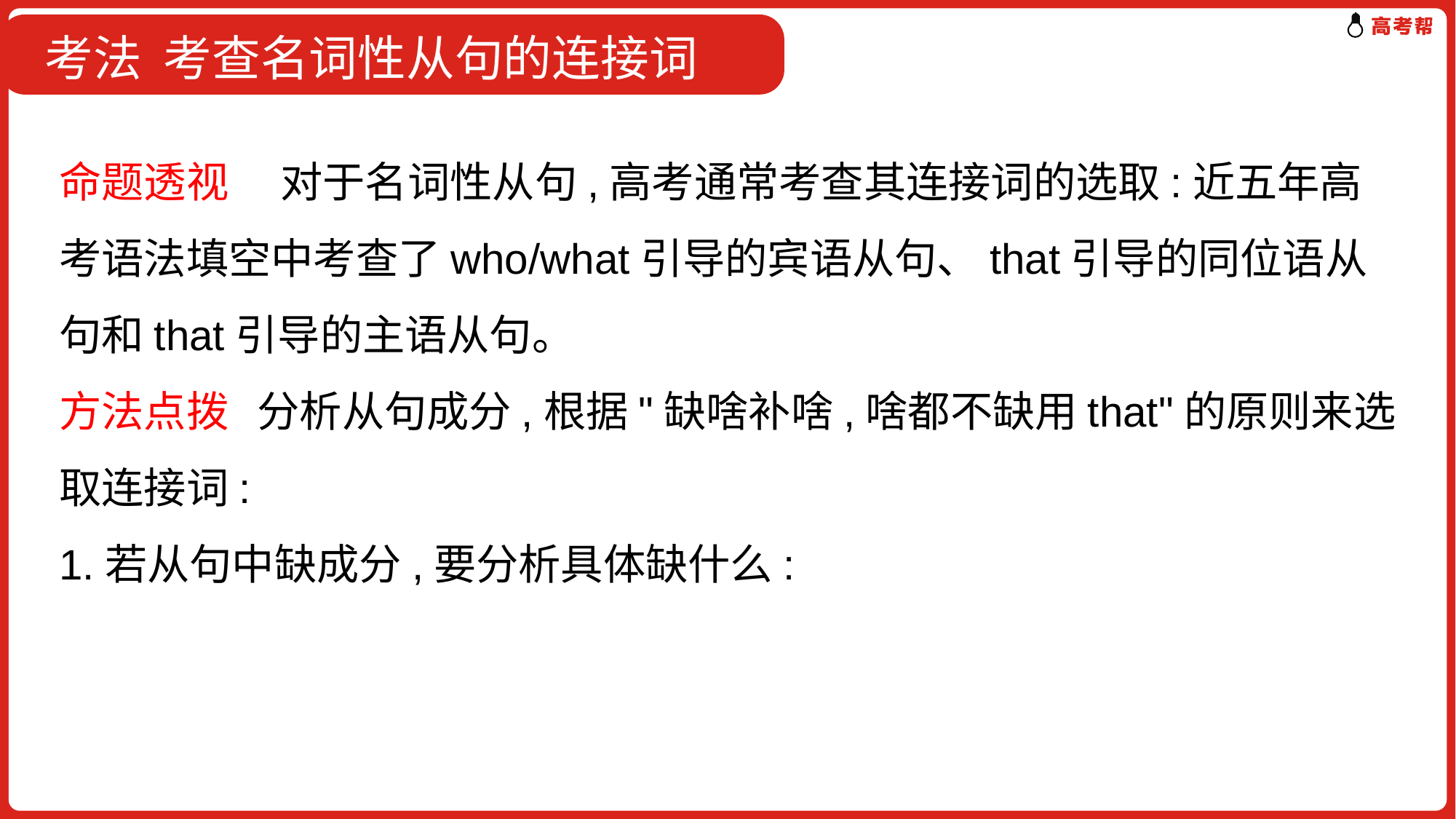

考法  考查名词性从句的连接词
命题透视　 对于名词性从句,高考通常考查其连接词的选取:近五年高考语法填空中考查了who/what引导的宾语从句、that引导的同位语从句和that引导的主语从句。
方法点拨   分析从句成分,根据"缺啥补啥,啥都不缺用that"的原则来选取连接词:
1.若从句中缺成分,要分析具体缺什么: